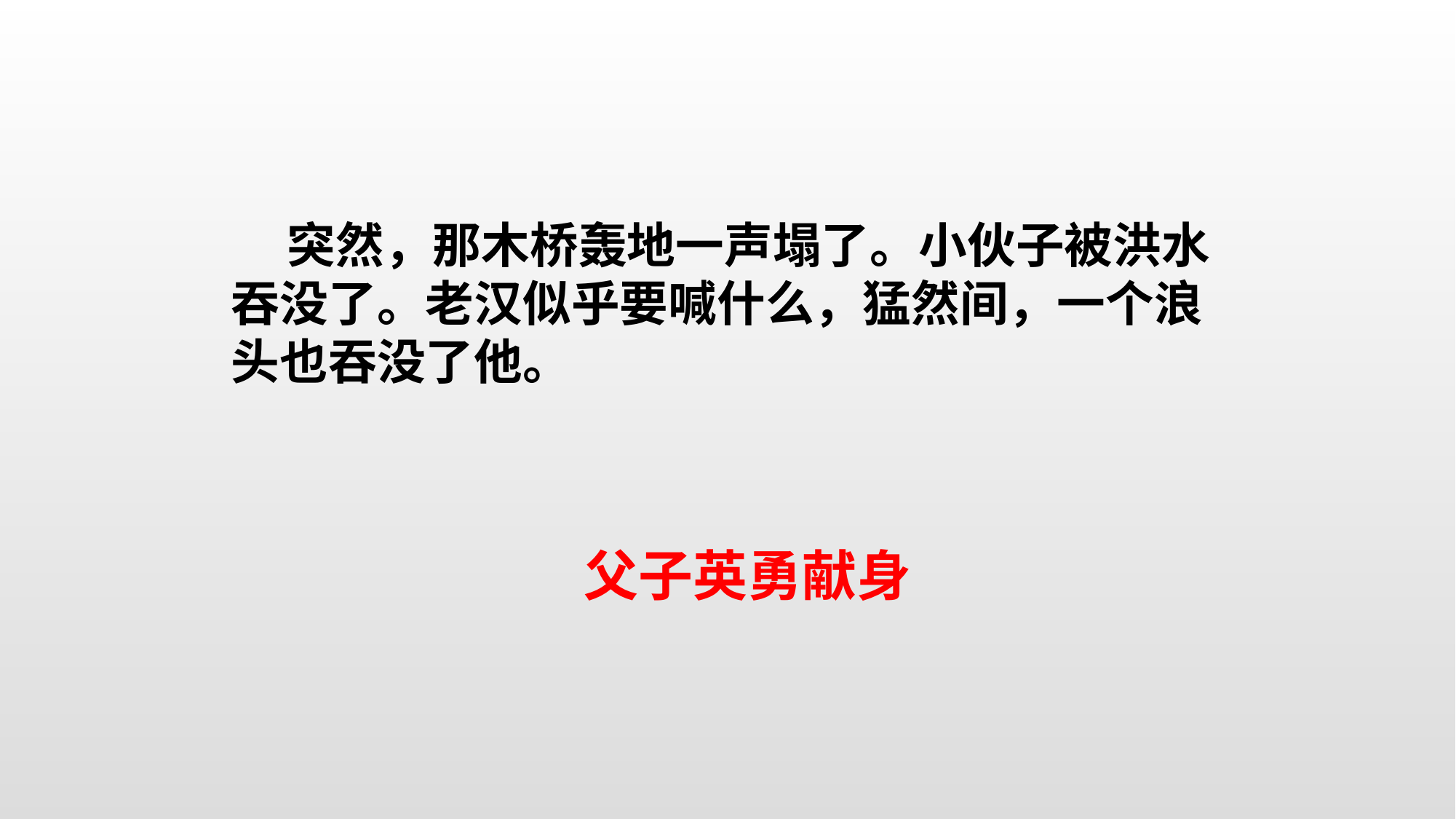

突然，那木桥轰地一声塌了。小伙子被洪水吞没了。老汉似乎要喊什么，猛然间，一个浪头也吞没了他。
父子英勇献身